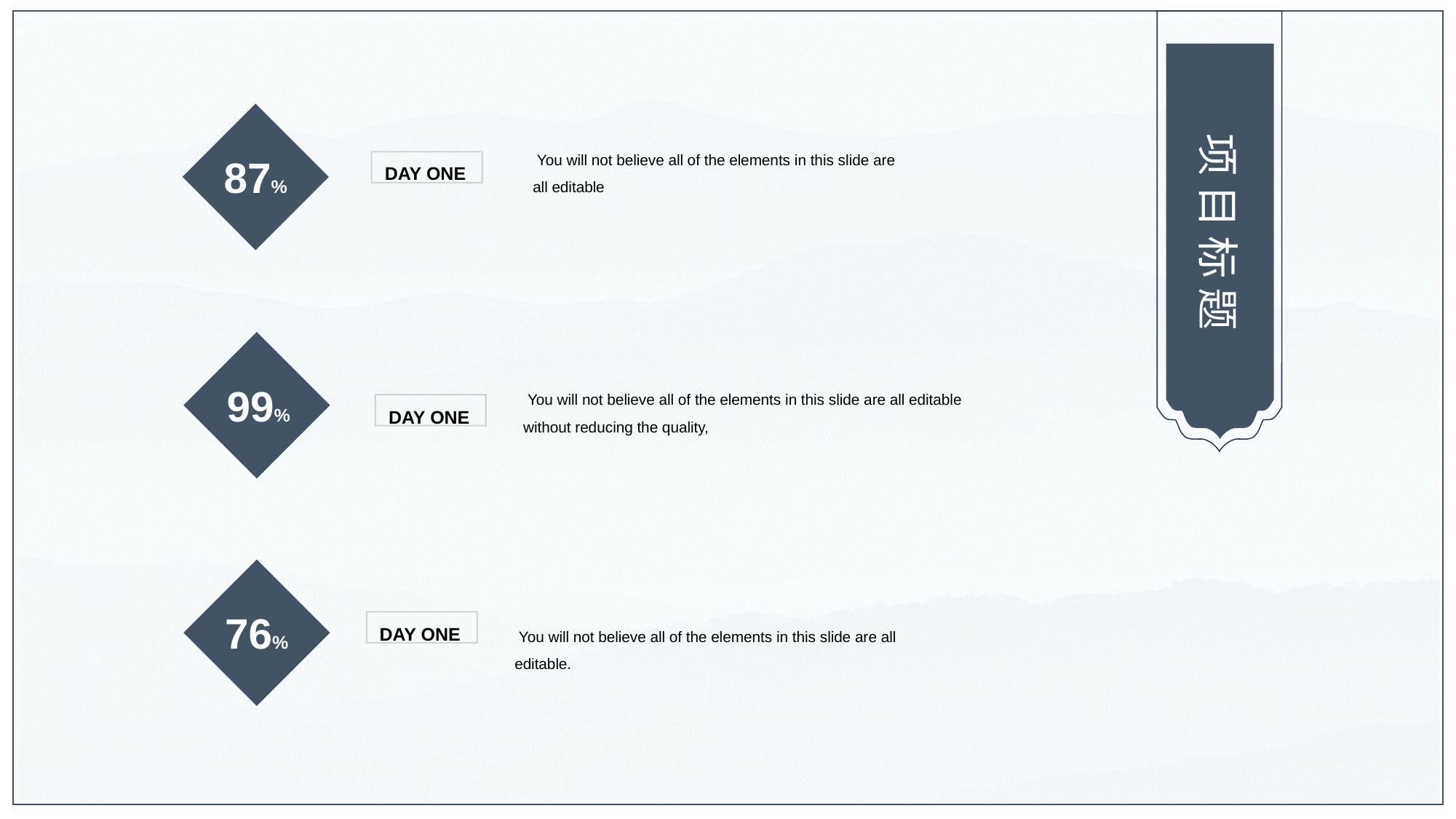

项目标题

87%
 You will not believe all of the elements in this slide are all editable
DAY ONE

99%
 You will not believe all of the elements in this slide are all editable without reducing the quality,
DAY ONE

76%
DAY ONE

 You will not believe all of the elements in this slide are all editable.